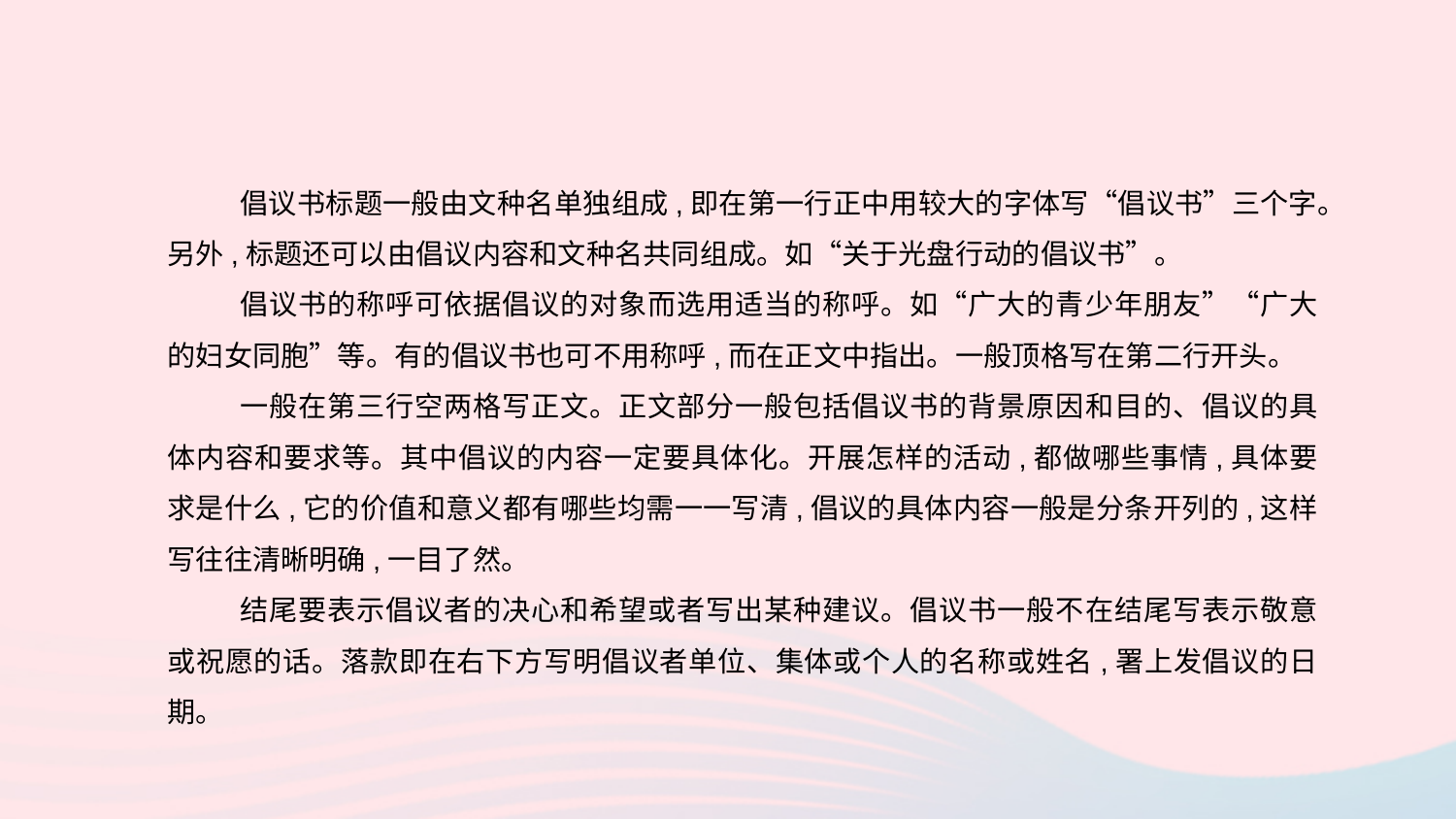

倡议书标题一般由文种名单独组成,即在第一行正中用较大的字体写“倡议书”三个字。另外,标题还可以由倡议内容和文种名共同组成。如“关于光盘行动的倡议书”。
倡议书的称呼可依据倡议的对象而选用适当的称呼。如“广大的青少年朋友”“广大的妇女同胞”等。有的倡议书也可不用称呼,而在正文中指出。一般顶格写在第二行开头。
一般在第三行空两格写正文。正文部分一般包括倡议书的背景原因和目的、倡议的具体内容和要求等。其中倡议的内容一定要具体化。开展怎样的活动,都做哪些事情,具体要求是什么,它的价值和意义都有哪些均需一一写清,倡议的具体内容一般是分条开列的,这样写往往清晰明确,一目了然。
结尾要表示倡议者的决心和希望或者写出某种建议。倡议书一般不在结尾写表示敬意或祝愿的话。落款即在右下方写明倡议者单位、集体或个人的名称或姓名,署上发倡议的日期。